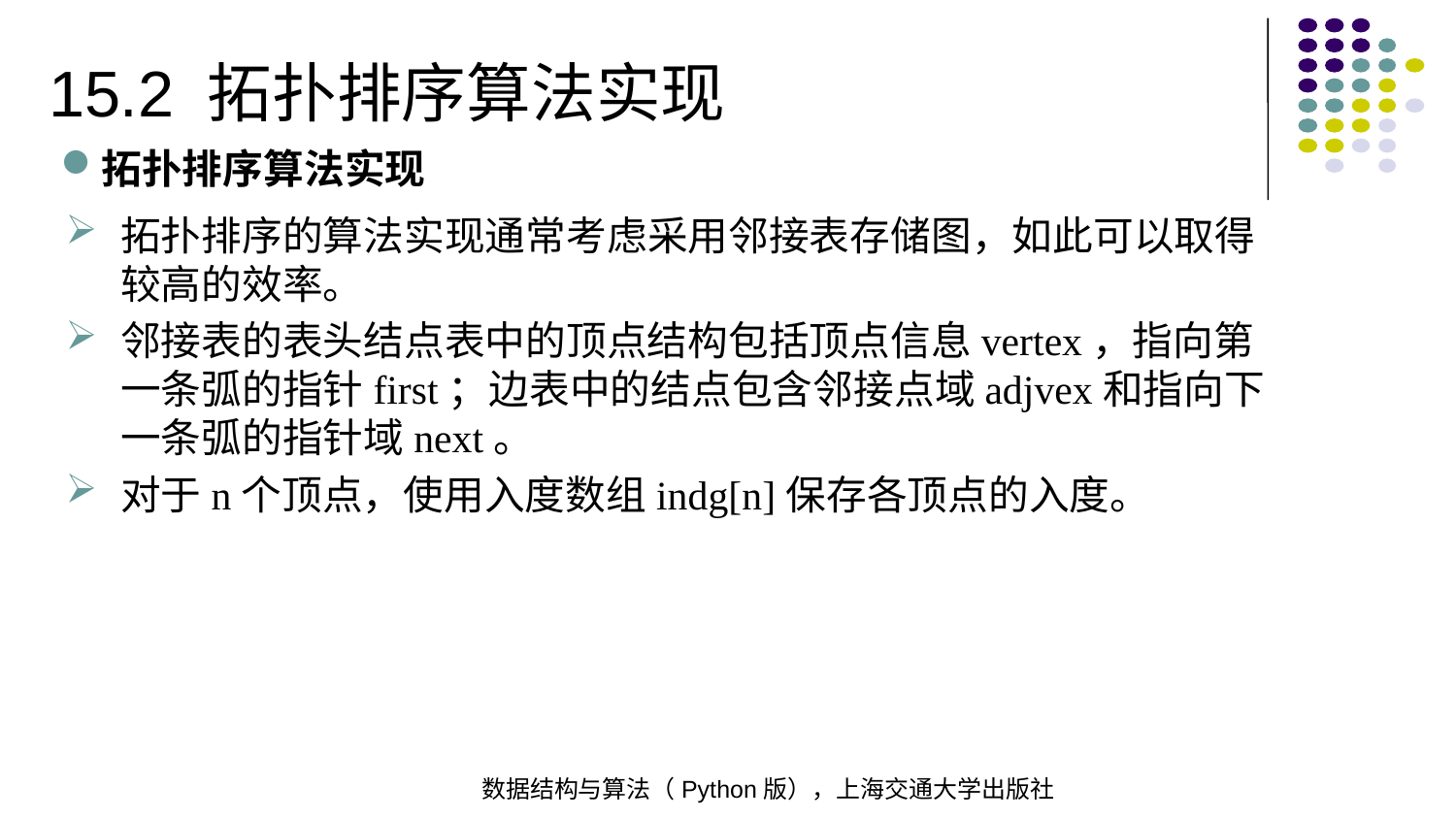

15.2 拓扑排序算法实现
拓扑排序算法实现
拓扑排序的算法实现通常考虑采用邻接表存储图，如此可以取得较高的效率。
邻接表的表头结点表中的顶点结构包括顶点信息vertex，指向第一条弧的指针first；边表中的结点包含邻接点域adjvex和指向下一条弧的指针域next。
对于n个顶点，使用入度数组indg[n]保存各顶点的入度。